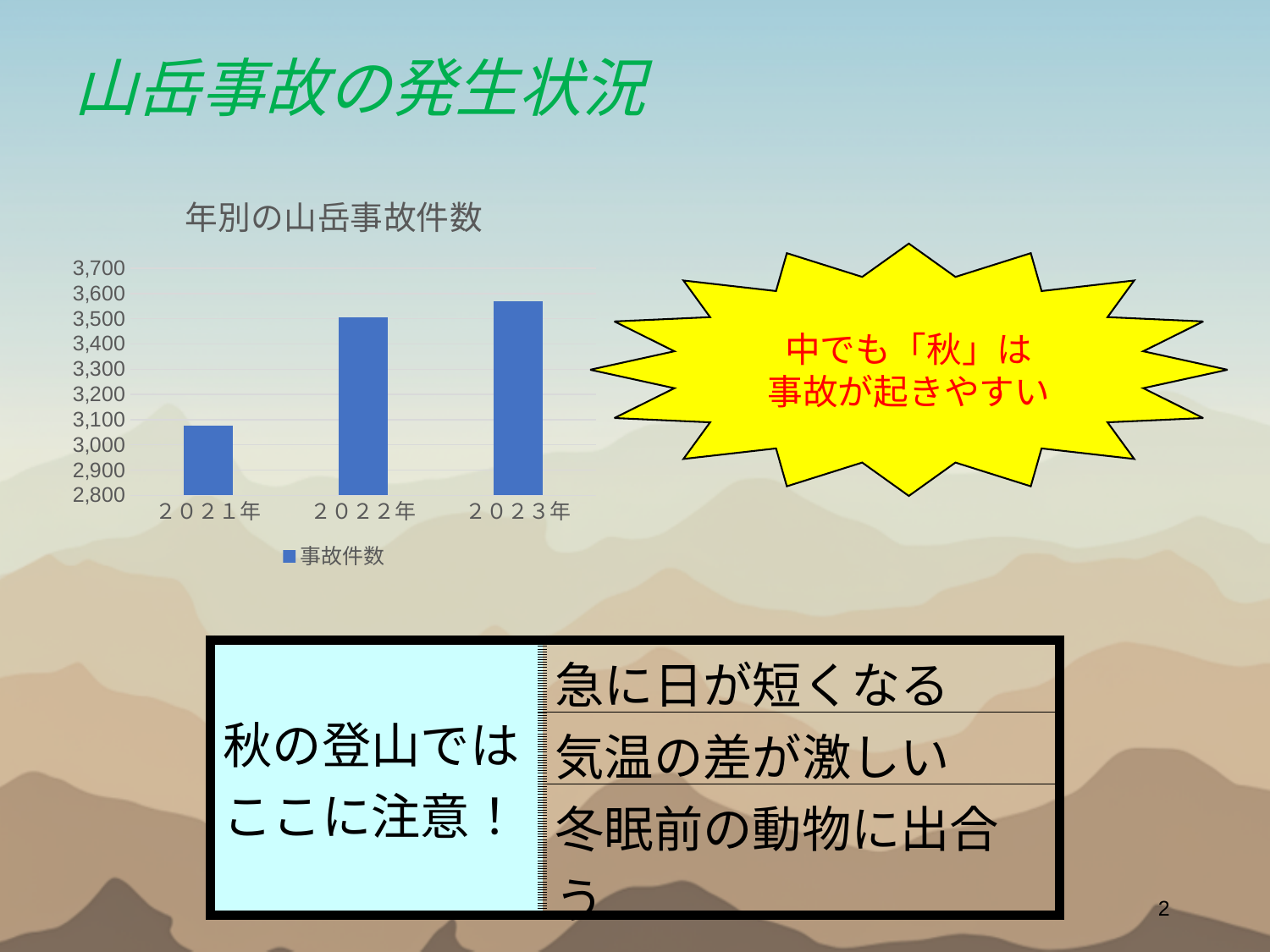

山岳事故の発生状況

### Chart: 年別の山岳事故件数

| Category | 事故件数 |
|---|---|
| ２０２１年 | 3075.0 |
| ２０２２年 | 3506.0 |
| ２０２３年 | 3568.0 |
中でも「秋」は
事故が起きやすい
| 秋の登山では ここに注意！ | 急に日が短くなる |
| --- | --- |
|  | 気温の差が激しい |
|  | 冬眠前の動物に出合う |
2